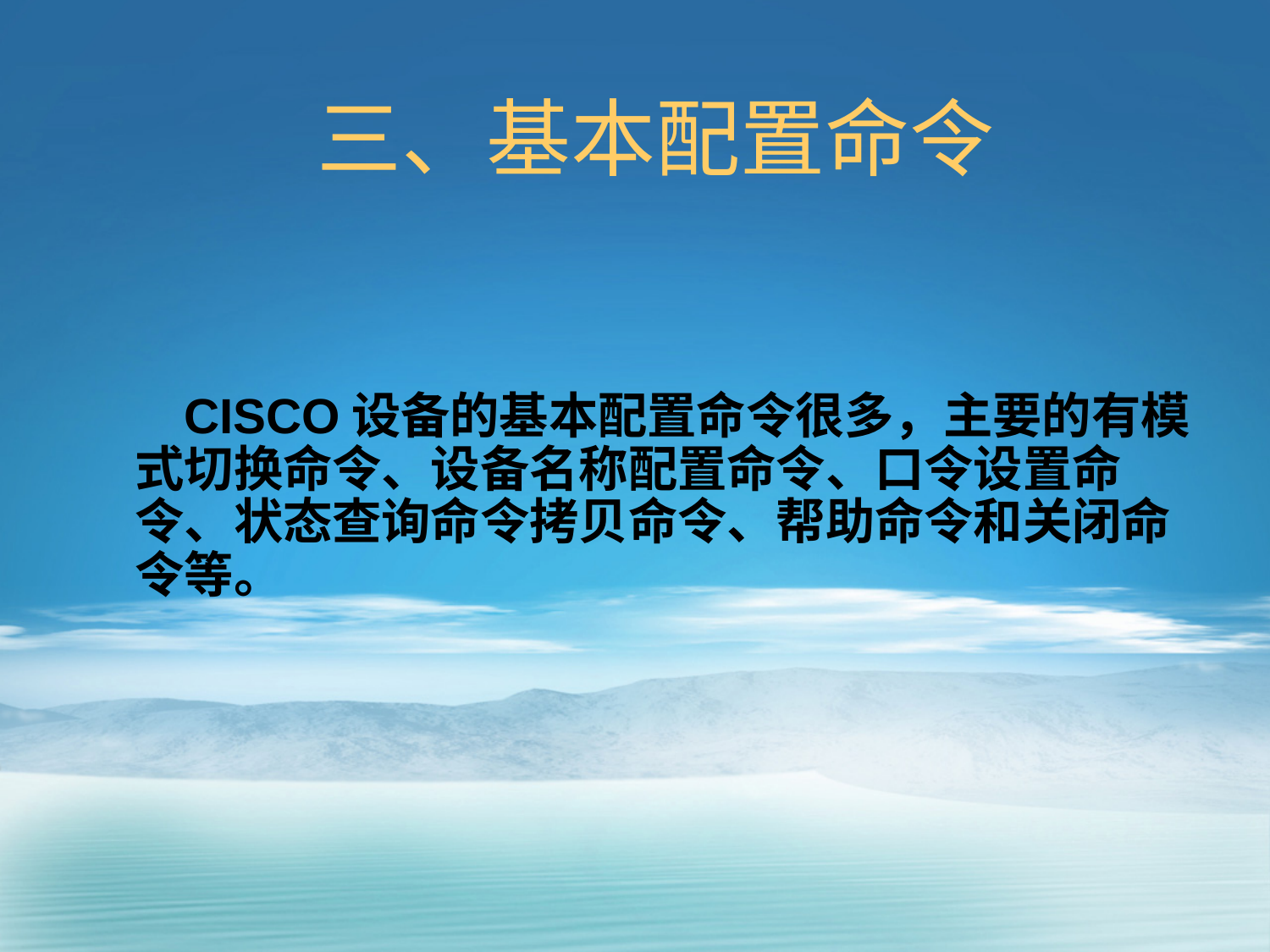

# 三、基本配置命令

       CISCO设备的基本配置命令很多，主要的有模式切换命令、设备名称配置命令、口令设置命令、状态查询命令拷贝命令、帮助命令和关闭命令等。